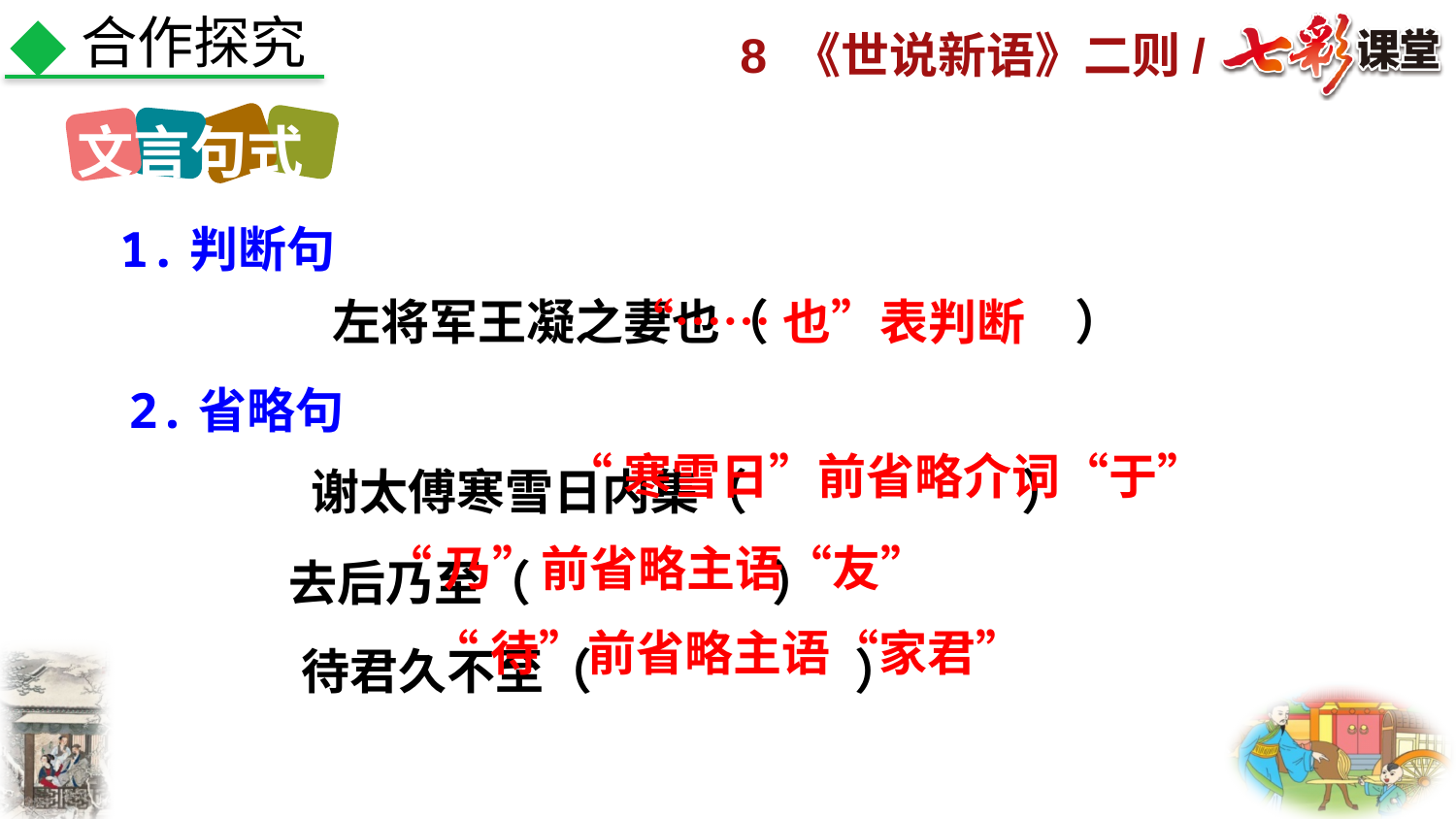

合作探究

文言句式

1.判断句
左将军王凝之妻也（                            ）
“……也”表判断
2.省略句
谢太傅寒雪日内集（                         ）
“寒雪日”前省略介词“于”

去后乃至（                      ）
“乃”前省略主语“友”
待君久不至（                        ）
“待”前省略主语“家君”